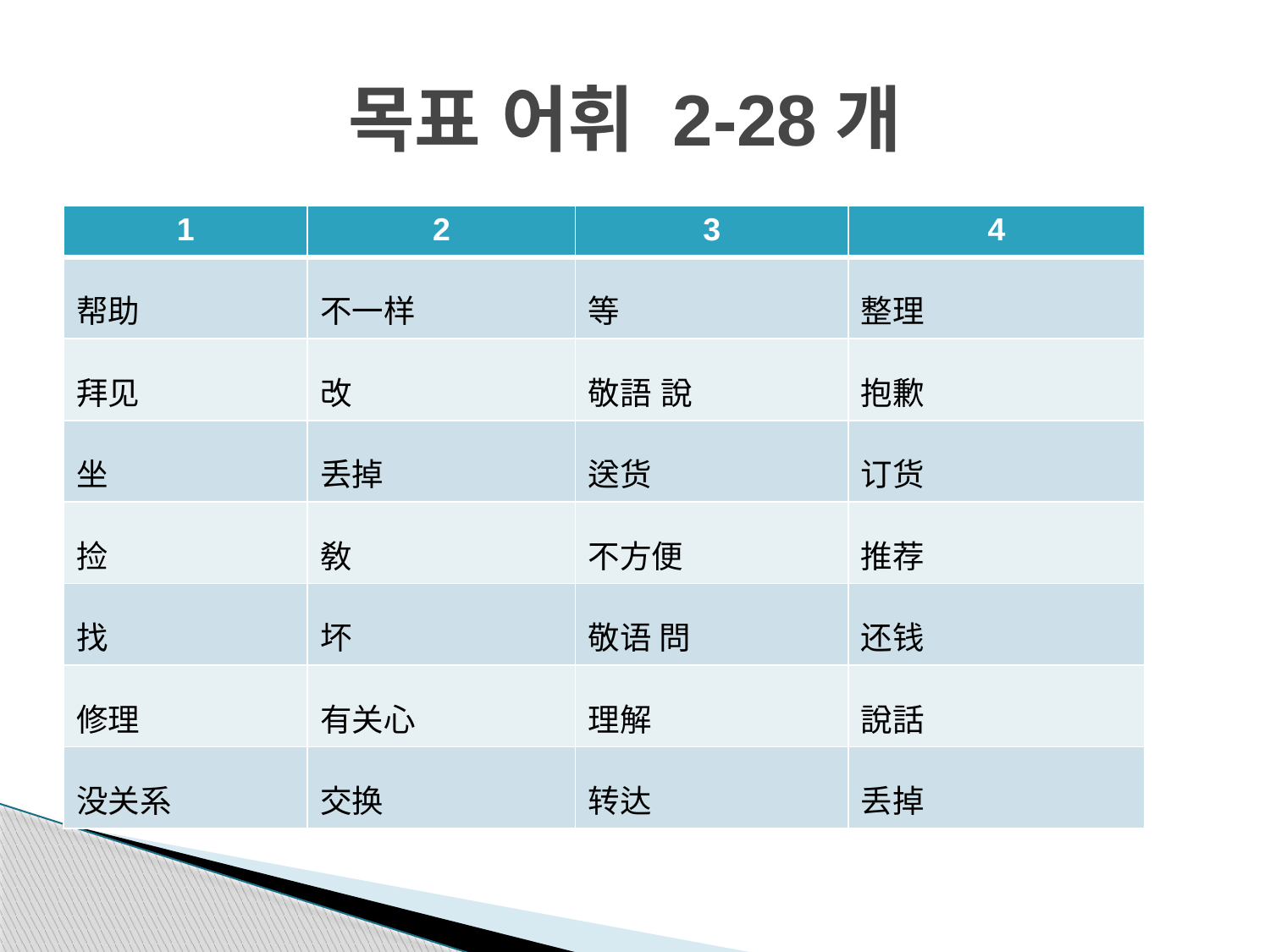

# 목표 어휘 2-28개
| 1 | 2 | 3 | 4 |
| --- | --- | --- | --- |
| 帮助 | 不一样 | 等 | 整理 |
| 拜见 | 改 | 敬語 說 | 抱歉 |
| 坐 | 丢掉 | 送货 | 订货 |
| 捡 | 敎 | 不方便 | 推荐 |
| 找 | 坏 | 敬语 問 | 还钱 |
| 修理 | 有关心 | 理解 | 說話 |
| 没关系 | 交换 | 转达 | 丢掉 |